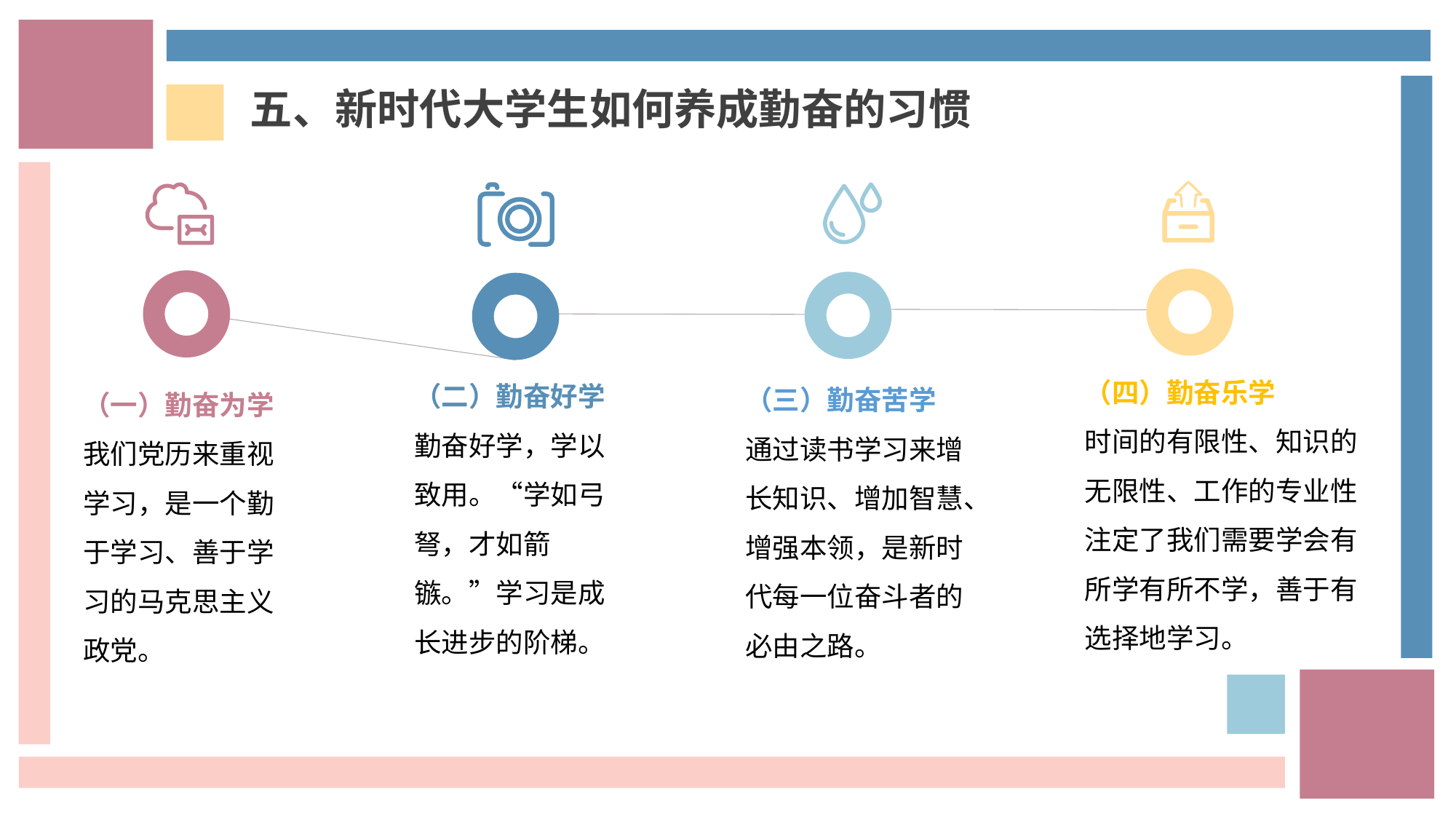

五、新时代大学生如何养成勤奋的习惯

（四）勤奋乐学
时间的有限性、知识的无限性、工作的专业性注定了我们需要学会有所学有所不学，善于有选择地学习。
（二）勤奋好学
勤奋好学，学以致用。“学如弓弩，才如箭镞。”学习是成长进步的阶梯。
（三）勤奋苦学
通过读书学习来增长知识、增加智慧、增强本领，是新时代每一位奋斗者的必由之路。
（一）勤奋为学
我们党历来重视学习，是一个勤于学习、善于学习的马克思主义政党。